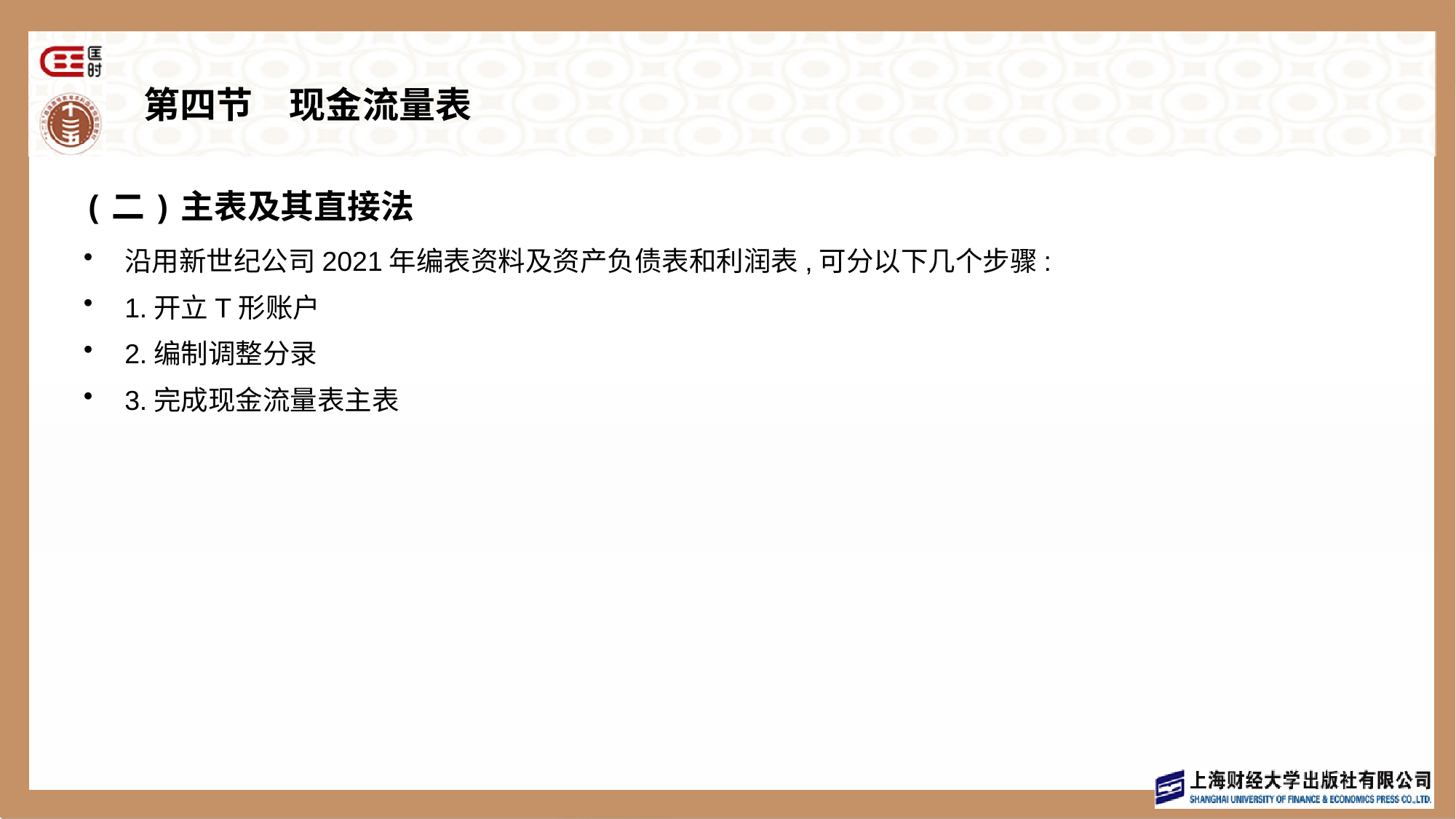

# 第四节　现金流量表
(二)主表及其直接法
沿用新世纪公司2021年编表资料及资产负债表和利润表,可分以下几个步骤:
1.开立T形账户
2.编制调整分录
3.完成现金流量表主表